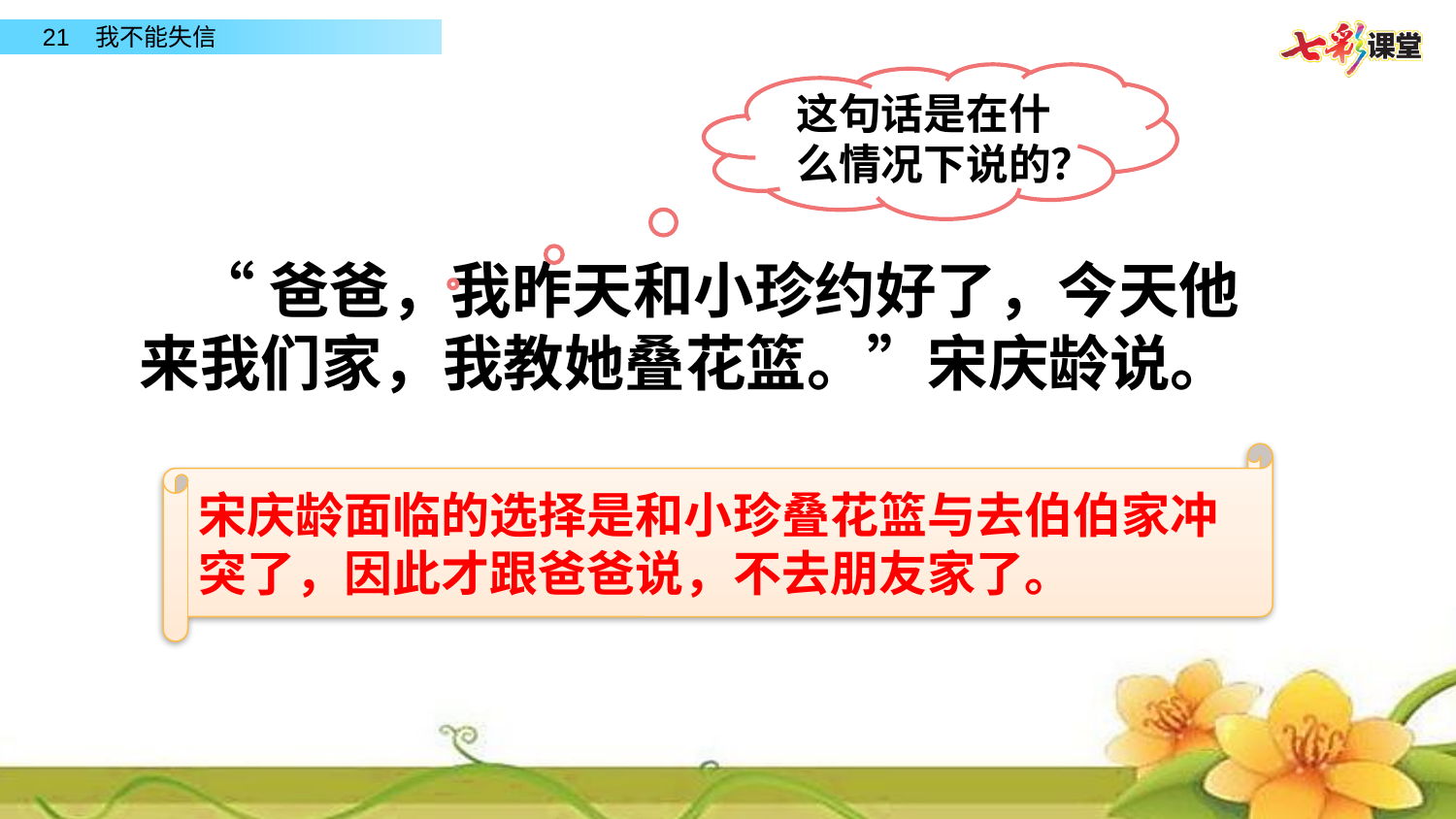

这句话是在什么情况下说的？
    “爸爸，我昨天和小珍约好了，今天他来我们家，我教她叠花篮。”宋庆龄说。
宋庆龄面临的选择是和小珍叠花篮与去伯伯家冲突了，因此才跟爸爸说，不去朋友家了。